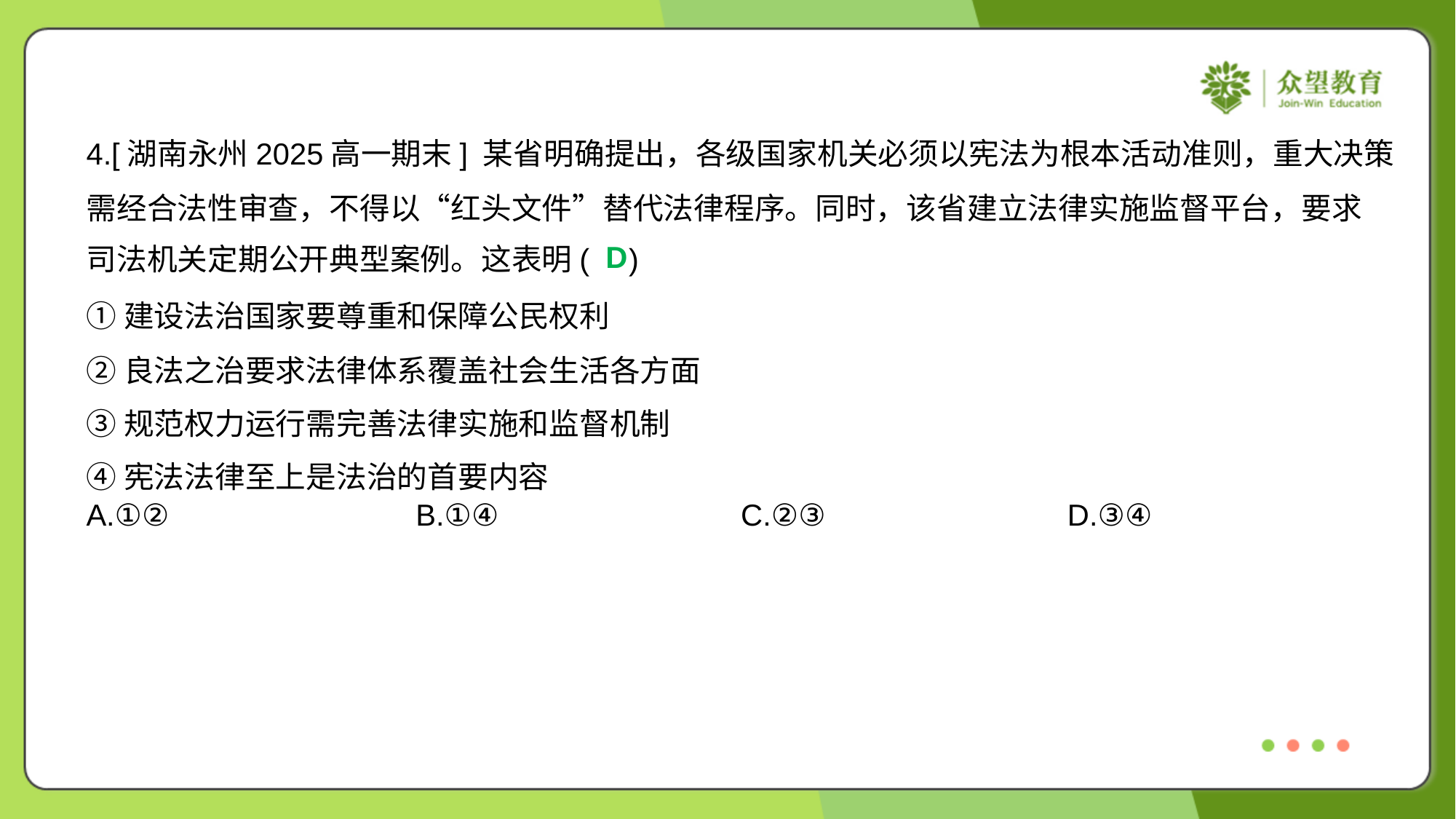

4.[湖南永州2025高一期末] 某省明确提出，各级国家机关必须以宪法为根本活动准则，重大决策
需经合法性审查，不得以“红头文件”替代法律程序。同时，该省建立法律实施监督平台，要求
司法机关定期公开典型案例。这表明(     )
D
①建设法治国家要尊重和保障公民权利
②良法之治要求法律体系覆盖社会生活各方面
③规范权力运行需完善法律实施和监督机制
④宪法法律至上是法治的首要内容
A.①②	B.①④	C.②③	D.③④